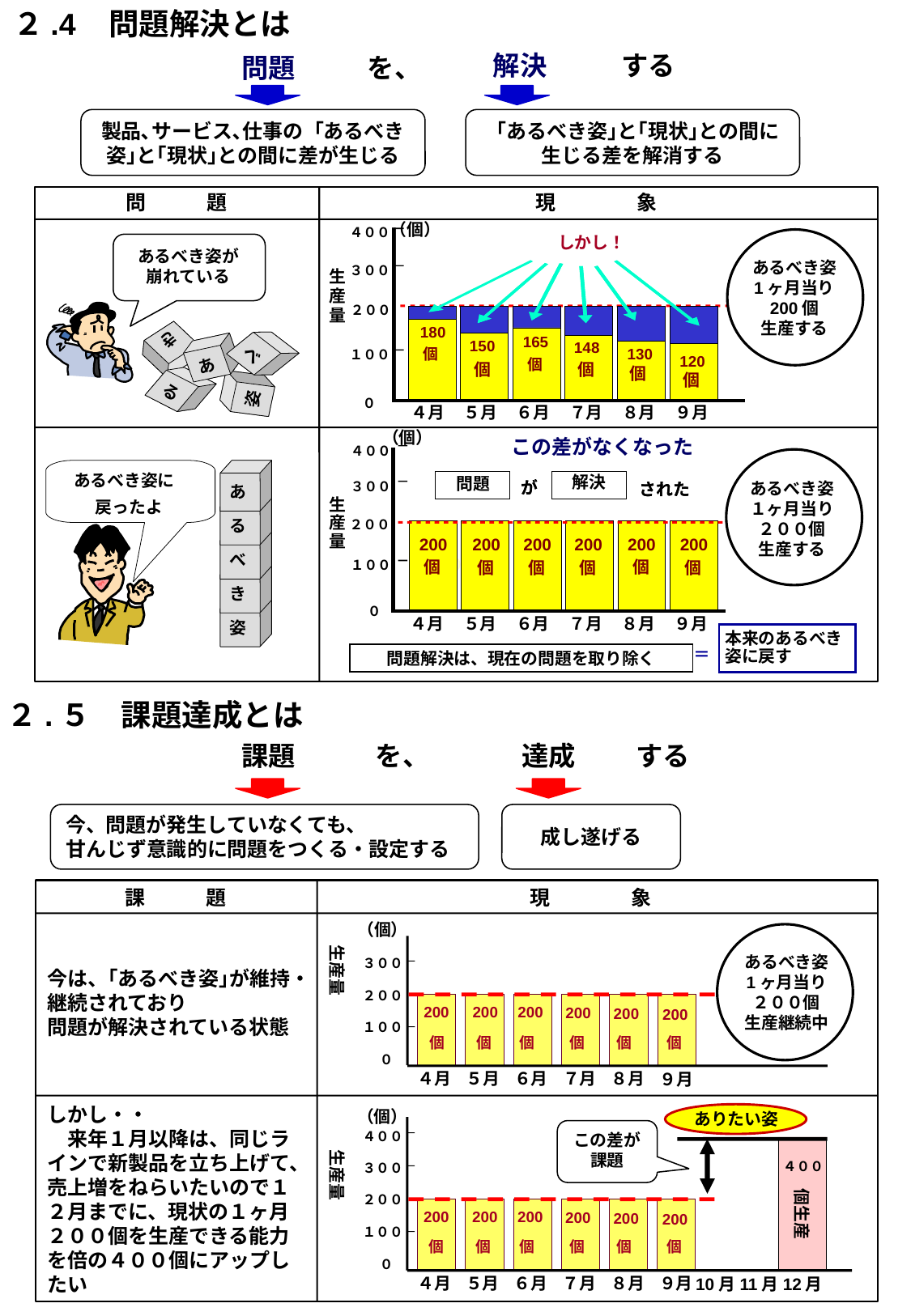

２.4   問題解決とは
解決
する
問題
を、

製品､サービス､仕事の「あるべき姿｣と｢現状｣との間に差が生じる
「あるべき姿｣と｢現状｣との間に生じる差を解消する
問　　　題
現　　　　象

（個）

４００

しかし！

あるべき姿が
崩れている

き
き

べ
べ
あ
あ

る
る
姿
姿
あるべき姿
1ヶ月当り
200個
生産する

３００

生

産

２００

量

180

165

150
148
148

120

個
130
１００

120
個
個
個
個
個

０

４月

５月

６月

７月

８月

９月

（個）

この差がなくなった

４００

あるべき姿に
あ
あ

戻ったよ
る
る

べ
べ

き
き

姿
姿

解決

問題

が
が
３００
された
された
あるべき姿
１ヶ月当り
２００個
生産する

生
産

２００

量
200
200
200
200
200
200
２００

個
個
１００
個
個
個
個

個
個

０

４月
５月
６月
７月
８月
９月

本来のあるべき姿に戻す
問題解決は、現在の問題を取り除く
＝
２.５　課題達成とは
課題
を、
達成
する

今、問題が発生していなくても、
甘んじず意識的に問題をつくる・設定する
成し遂げる
課　　　題
現　　　　象

（個）

生産量
３００

２００

200
200
200
200
200
200
１００

個
個
個
個
個
個
０

４月
５月
６月
７月
８月
９月

あるべき姿
1ヶ月当り
２００個
生産継続中
今は、｢あるべき姿｣が維持・継続されており
問題が解決されている状態

しかし・・　　　　　　　　来年１月以降は、同じラインで新製品を立ち上げて、売上増をねらいたいので１２月までに、現状の１ヶ月２００個を生産できる能力を倍の４００個にアップしたい

（個）
ありたい姿

この差が
課題

４００

生産量
４００
３００

個生産
２００

200
200
200
200
200
200
１００

個
個
個
個
個
個
０

４月
５月
６月
７月
８月
９月
10月
11月
12月